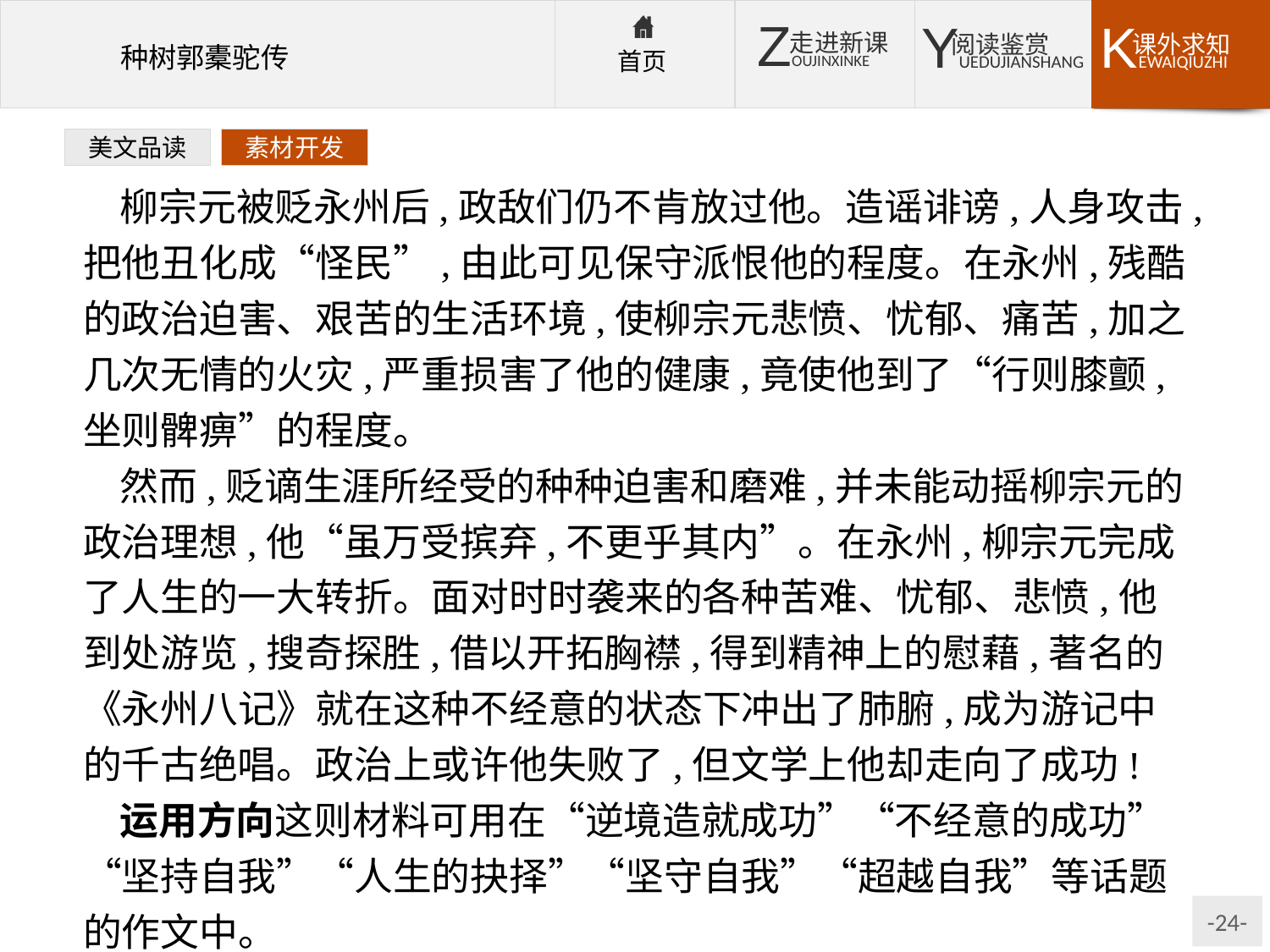

美文品读
素材开发
柳宗元被贬永州后,政敌们仍不肯放过他。造谣诽谤,人身攻击,把他丑化成“怪民”,由此可见保守派恨他的程度。在永州,残酷的政治迫害、艰苦的生活环境,使柳宗元悲愤、忧郁、痛苦,加之几次无情的火灾,严重损害了他的健康,竟使他到了“行则膝颤,坐则髀痹”的程度。
然而,贬谪生涯所经受的种种迫害和磨难,并未能动摇柳宗元的政治理想,他“虽万受摈弃,不更乎其内”。在永州,柳宗元完成了人生的一大转折。面对时时袭来的各种苦难、忧郁、悲愤,他到处游览,搜奇探胜,借以开拓胸襟,得到精神上的慰藉,著名的《永州八记》就在这种不经意的状态下冲出了肺腑,成为游记中的千古绝唱。政治上或许他失败了,但文学上他却走向了成功!
运用方向这则材料可用在“逆境造就成功”“不经意的成功”“坚持自我”“人生的抉择”“坚守自我”“超越自我”等话题的作文中。